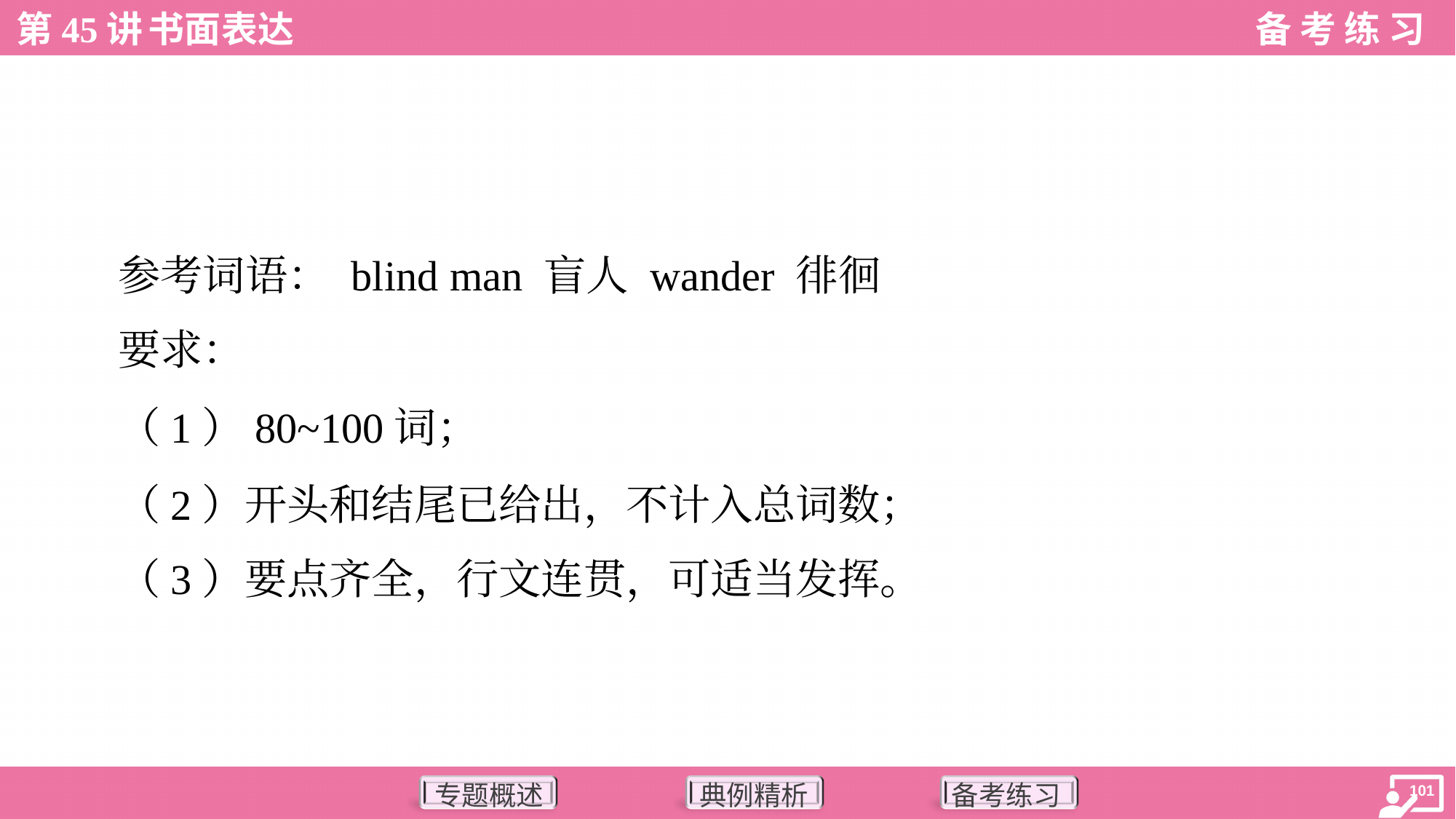

参考词语： blind man 盲人 wander 徘徊
    要求：
    （1）80~100词；
    （2）开头和结尾已给出，不计入总词数；
    （3）要点齐全，行文连贯，可适当发挥。